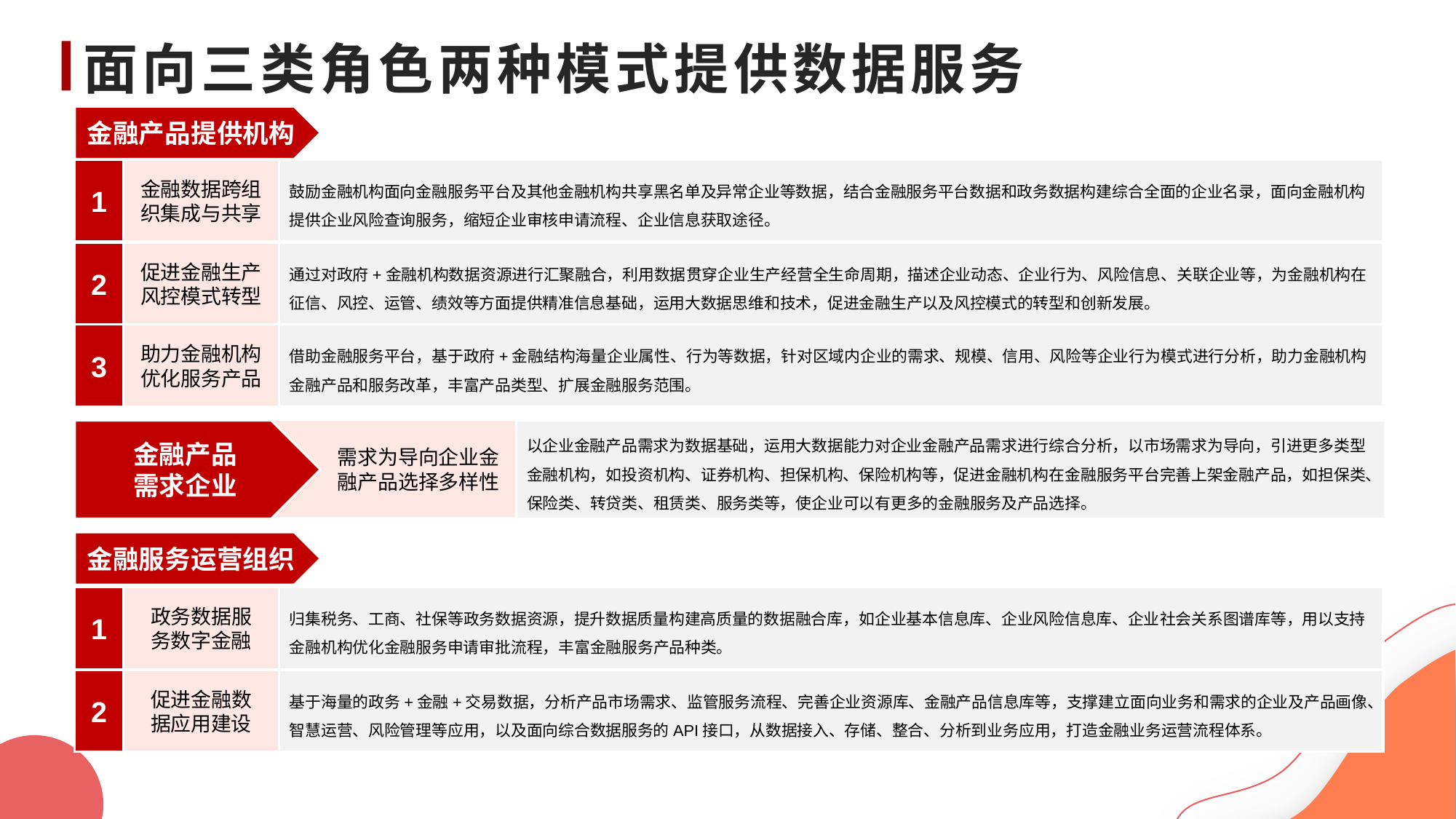

# 面向三类角色两种模式提供数据服务
金融产品提供机构
1
金融数据跨组
织集成与共享
鼓励金融机构面向金融服务平台及其他金融机构共享黑名单及异常企业等数据，结合金融服务平台数据和政务数据构建综合全面的企业名录，面向金融机构提供企业风险查询服务，缩短企业审核申请流程、企业信息获取途径。
2
促进金融生产风控模式转型
通过对政府+金融机构数据资源进行汇聚融合，利用数据贯穿企业生产经营全生命周期，描述企业动态、企业行为、风险信息、关联企业等，为金融机构在征信、风控、运管、绩效等方面提供精准信息基础，运用大数据思维和技术，促进金融生产以及风控模式的转型和创新发展。
3
助力金融机构优化服务产品
借助金融服务平台，基于政府+金融结构海量企业属性、行为等数据，针对区域内企业的需求、规模、信用、风险等企业行为模式进行分析，助力金融机构金融产品和服务改革，丰富产品类型、扩展金融服务范围。

金融产品
需求企业
以企业金融产品需求为数据基础，运用大数据能力对企业金融产品需求进行综合分析，以市场需求为导向，引进更多类型金融机构，如投资机构、证券机构、担保机构、保险机构等，促进金融机构在金融服务平台完善上架金融产品，如担保类、保险类、转贷类、租赁类、服务类等，使企业可以有更多的金融服务及产品选择。
需求为导向企业金融产品选择多样性
金融服务运营组织
1
政务数据服
务数字金融
归集税务、工商、社保等政务数据资源，提升数据质量构建高质量的数据融合库，如企业基本信息库、企业风险信息库、企业社会关系图谱库等，用以支持金融机构优化金融服务申请审批流程，丰富金融服务产品种类。
2
促进金融数
据应用建设
基于海量的政务+金融+交易数据，分析产品市场需求、监管服务流程、完善企业资源库、金融产品信息库等，支撑建立面向业务和需求的企业及产品画像、智慧运营、风险管理等应用，以及面向综合数据服务的API接口，从数据接入、存储、整合、分析到业务应用，打造金融业务运营流程体系。